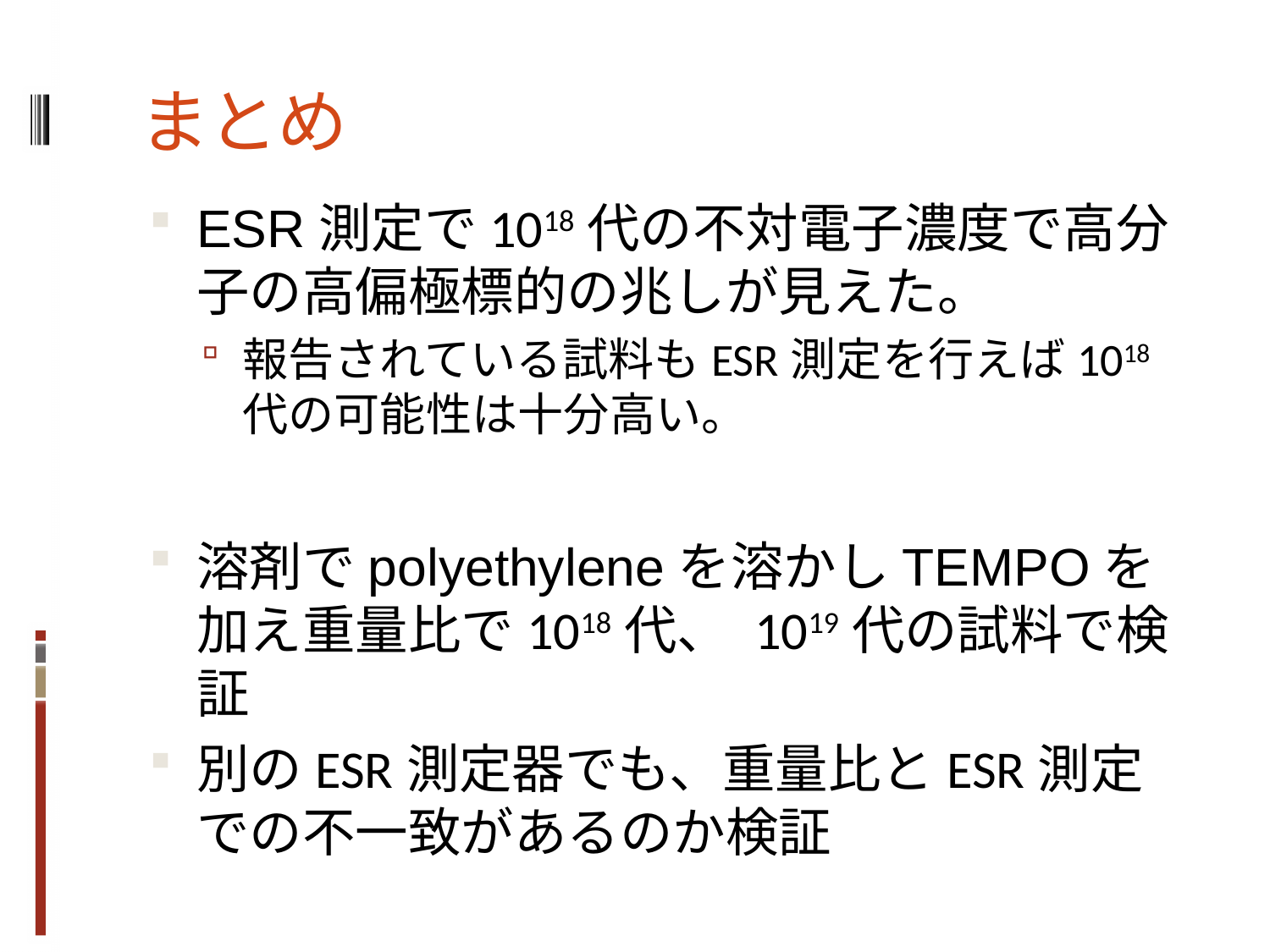

# まとめ
ESR測定で1018代の不対電子濃度で高分子の高偏極標的の兆しが見えた。
報告されている試料もESR測定を行えば1018代の可能性は十分高い。

溶剤でpolyethyleneを溶かしTEMPOを加え重量比で1018代、 1019代の試料で検証
別のESR測定器でも、重量比とESR測定での不一致があるのか検証